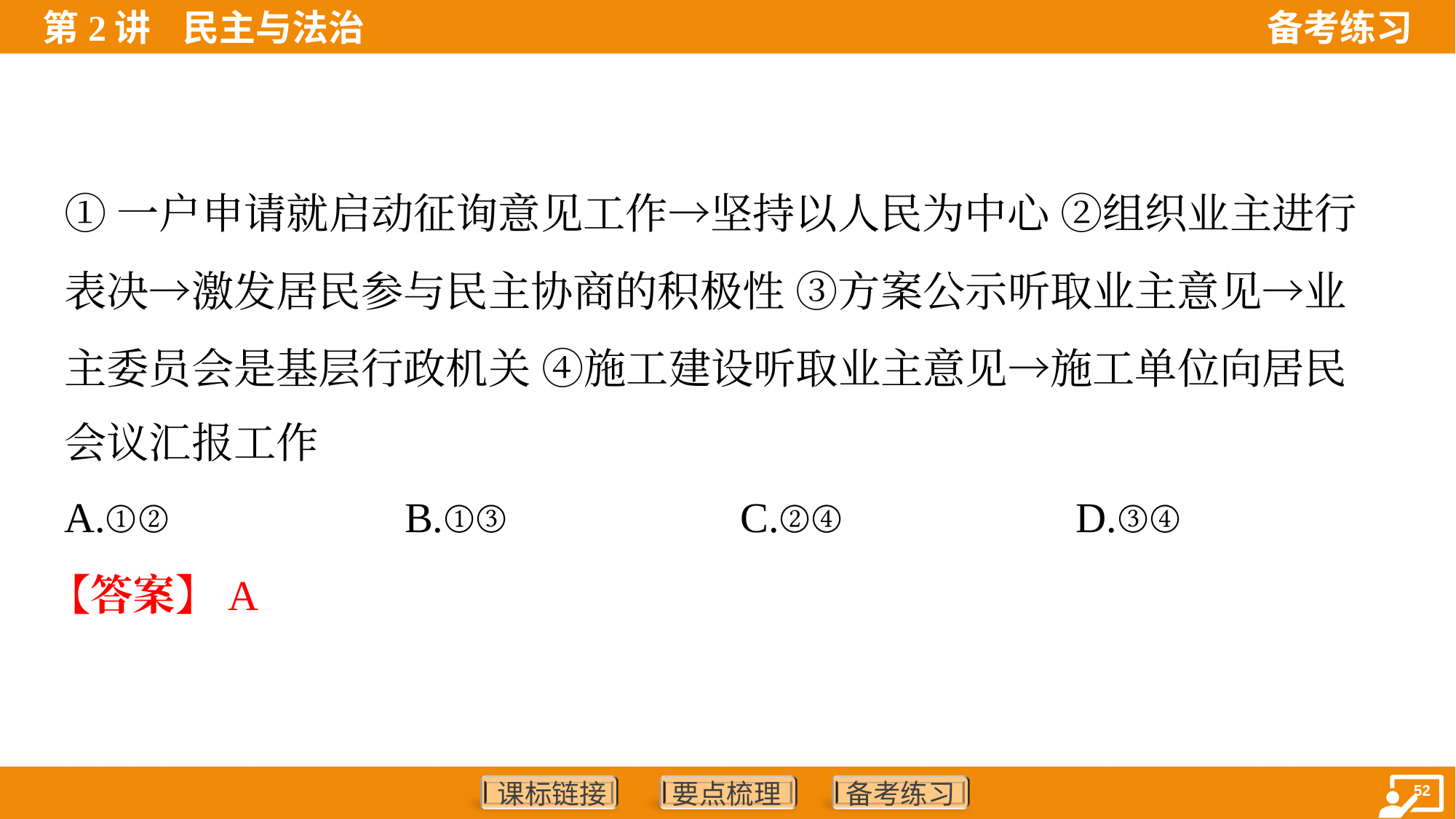

①一户申请就启动征询意见工作→坚持以人民为中心 ②组织业主进行
表决→激发居民参与民主协商的积极性 ③方案公示听取业主意见→业
主委员会是基层行政机关 ④施工建设听取业主意见→施工单位向居民
会议汇报工作
A.①②	B.①③	C.②④	D.③④
【答案】A